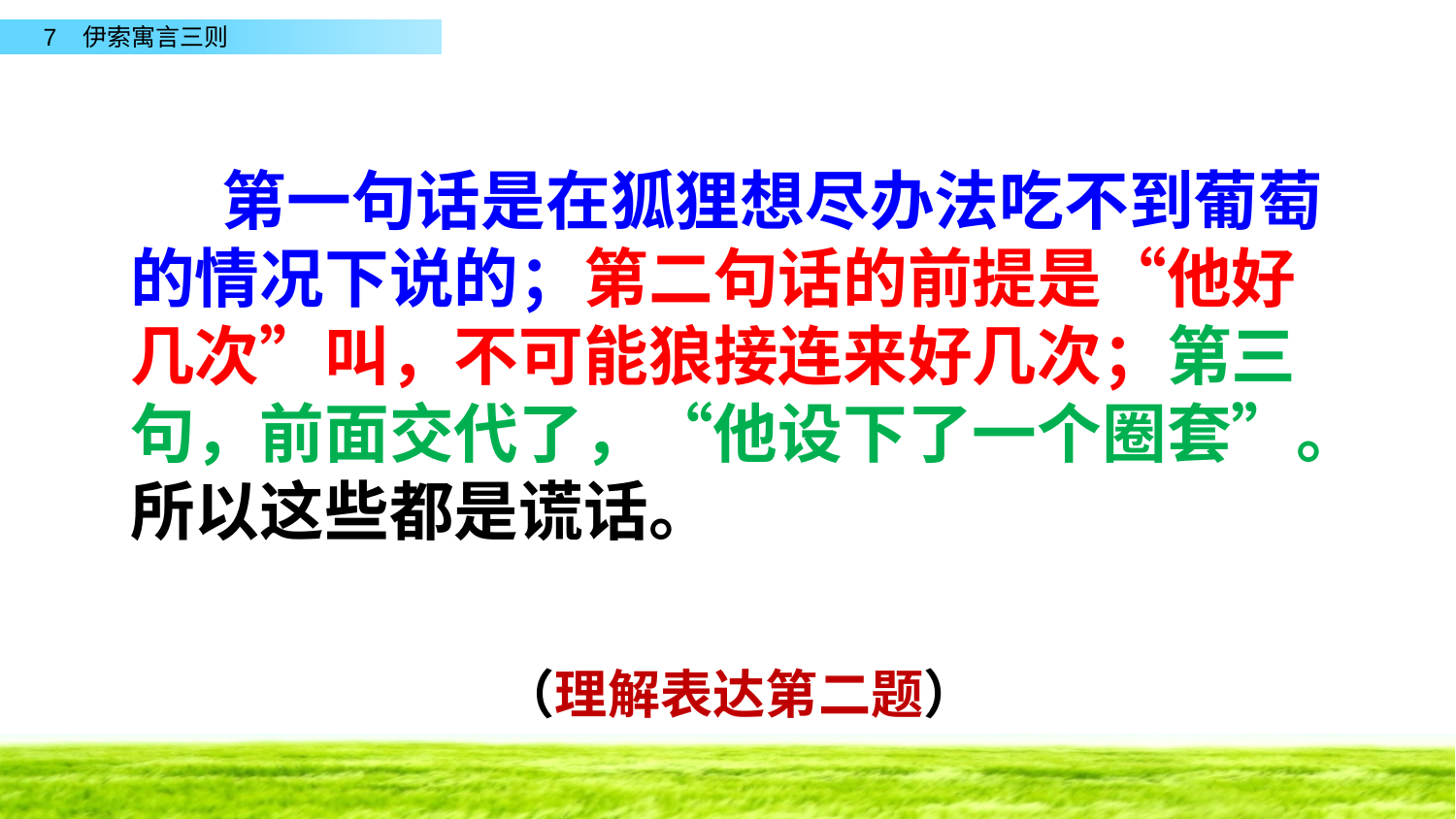

第一句话是在狐狸想尽办法吃不到葡萄的情况下说的；第二句话的前提是“他好几次”叫，不可能狼接连来好几次；第三句，前面交代了，“他设下了一个圈套”。所以这些都是谎话。
（理解表达第二题）